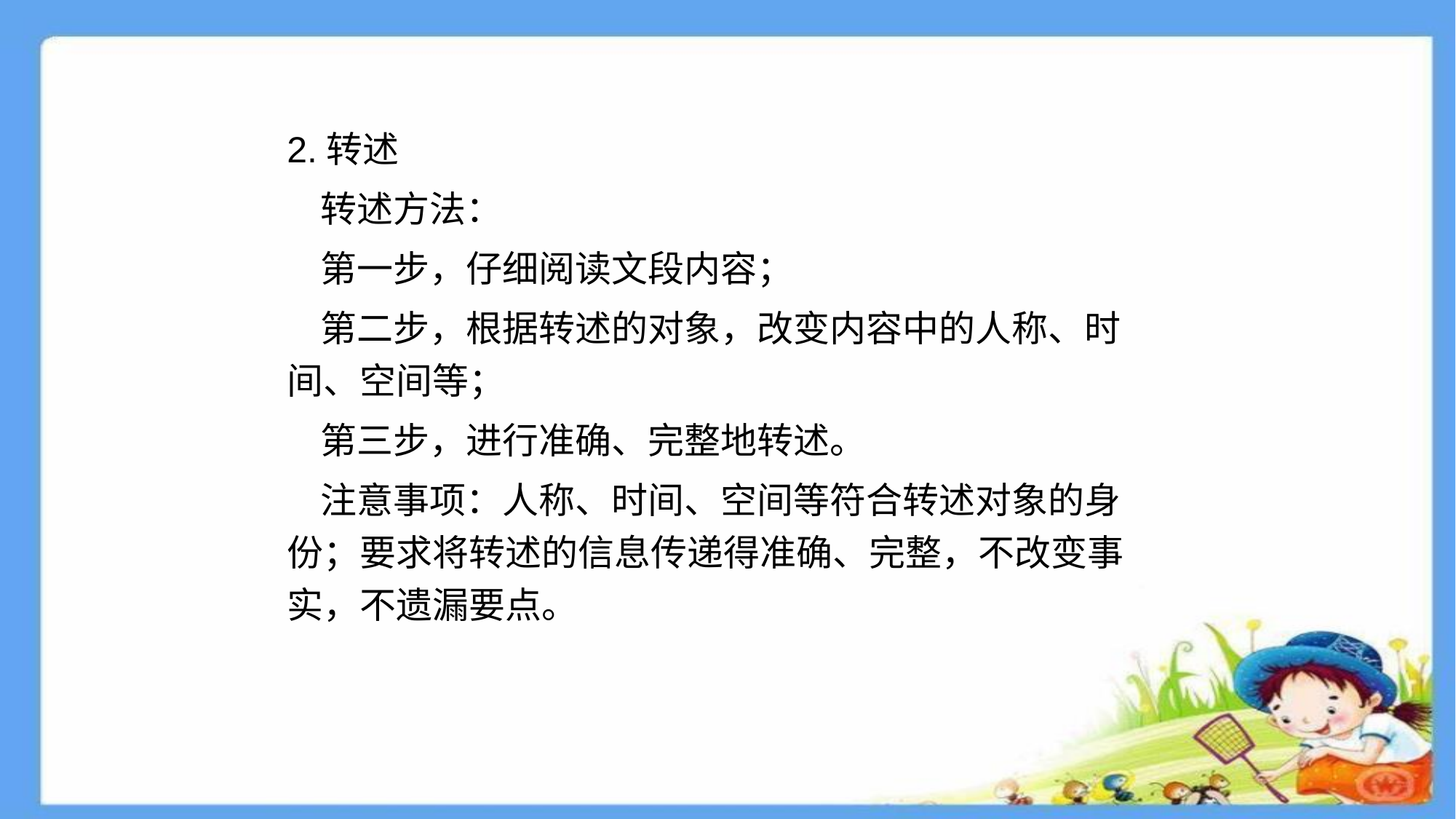

2.转述
   转述方法：
   第一步，仔细阅读文段内容；
   第二步，根据转述的对象，改变内容中的人称、时间、空间等；
   第三步，进行准确、完整地转述。
   注意事项：人称、时间、空间等符合转述对象的身份；要求将转述的信息传递得准确、完整，不改变事实，不遗漏要点。